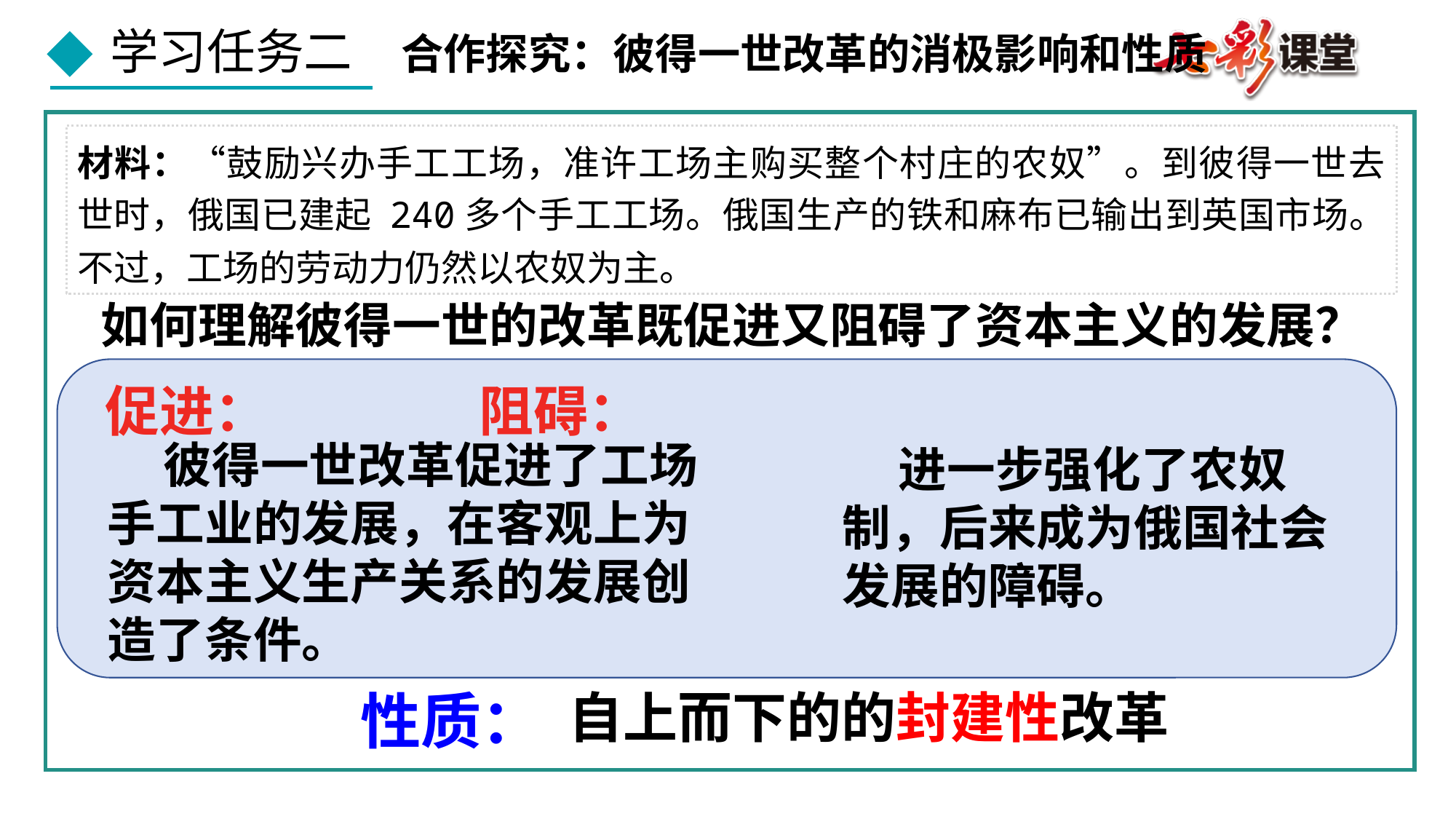

合作探究：彼得一世改革的消极影响和性质
材料：“鼓励兴办手工工场，准许工场主购买整个村庄的农奴”。到彼得一世去世时，俄国已建起 240多个手工工场。俄国生产的铁和麻布已输出到英国市场。不过，工场的劳动力仍然以农奴为主。
如何理解彼得一世的改革既促进又阻碍了资本主义的发展？

促进：                 阻碍：

    彼得一世改革促进了工场手工业的发展，在客观上为资本主义生产关系的发展创造了条件。
    进一步强化了农奴制，后来成为俄国社会发展的障碍。
性质：
自上而下的的封建性改革